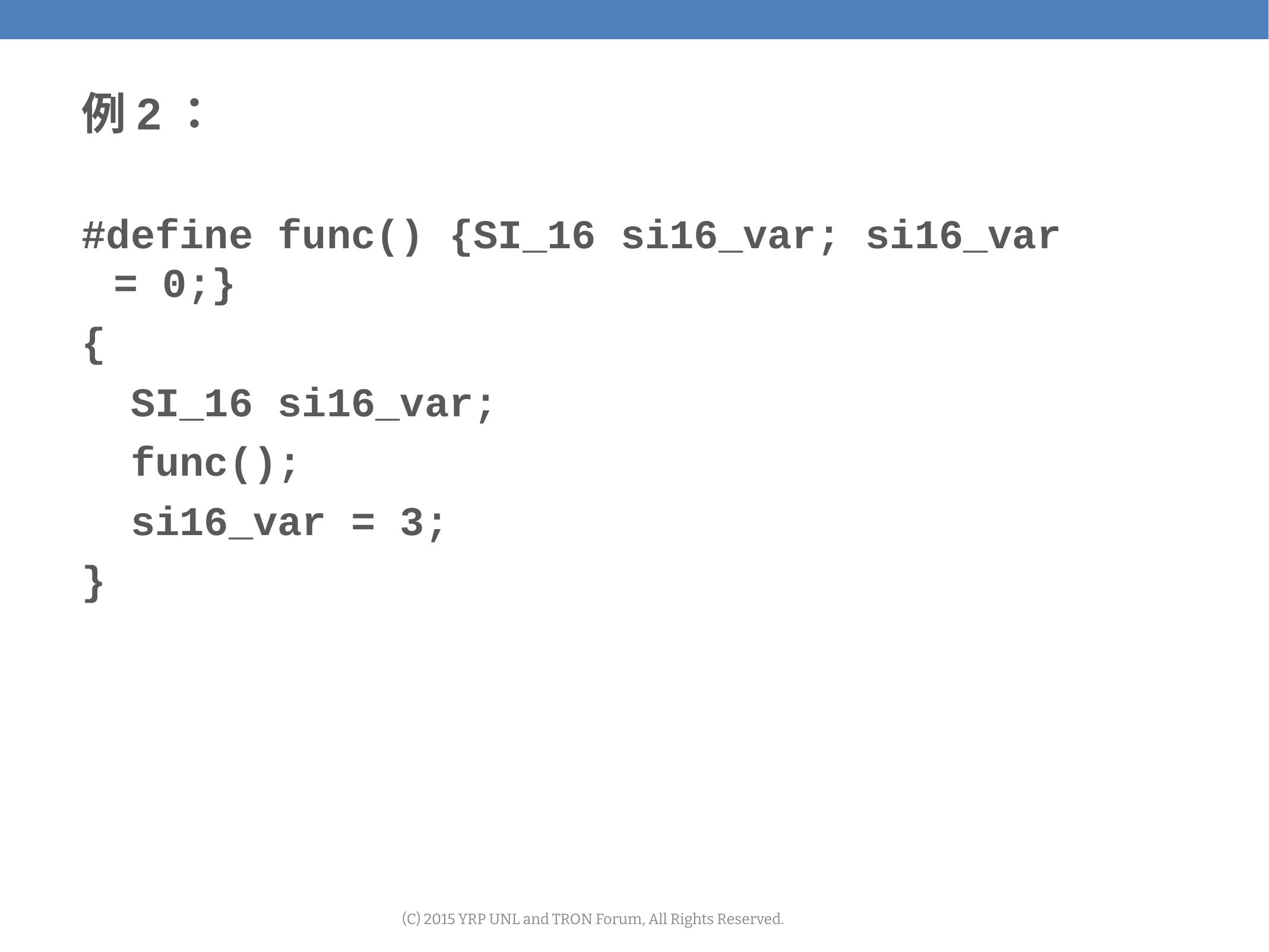

125
# 例2：
#define func() {SI_16 si16_var; si16_var = 0;}
{
  SI_16 si16_var;
  func();
  si16_var = 3;
}
(C) 2015 YRP UNL and TRON Forum, All Rights Reserved.